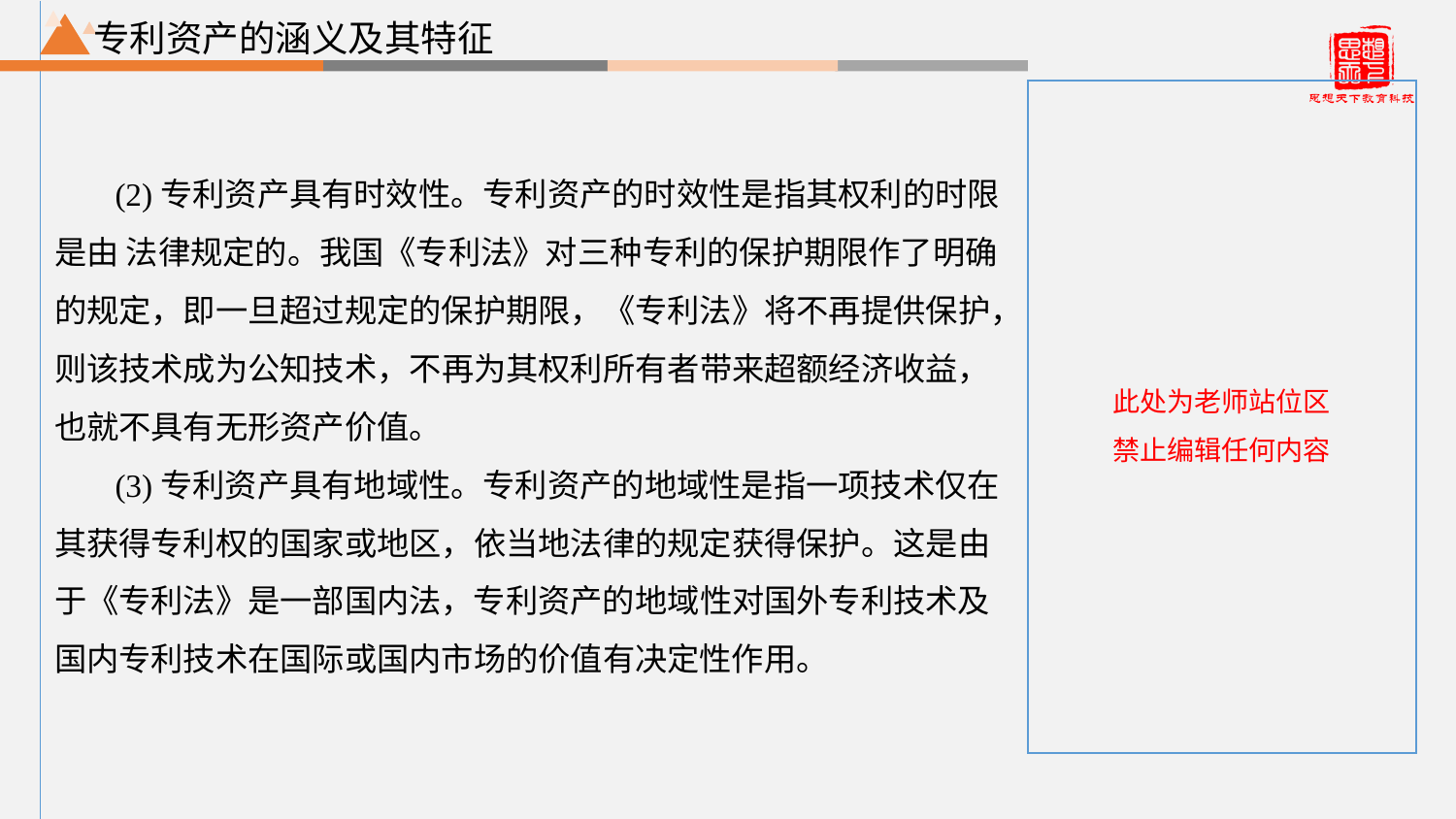

专利资产的涵义及其特征
(2)专利资产具有时效性。专利资产的时效性是指其权利的时限是由 法律规定的。我国《专利法》对三种专利的保护期限作了明确的规定，即一旦超过规定的保护期限，《专利法》将不再提供保护，则该技术成为公知技术，不再为其权利所有者带来超额经济收益，也就不具有无形资产价值。
(3)专利资产具有地域性。专利资产的地域性是指一项技术仅在其获得专利权的国家或地区，依当地法律的规定获得保护。这是由于《专利法》是一部国内法，专利资产的地域性对国外专利技术及国内专利技术在国际或国内市场的价值有决定性作用。
95